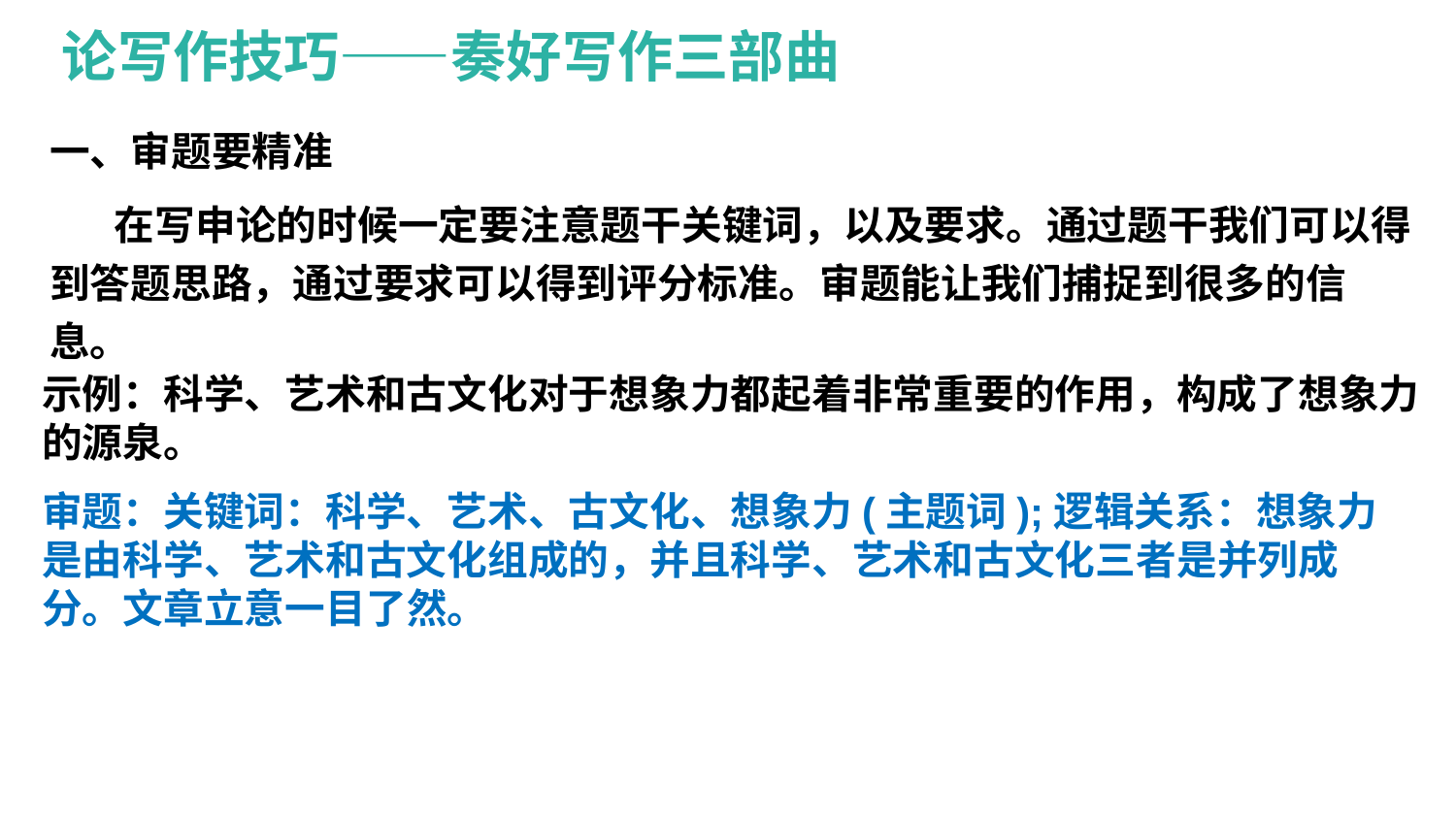

论写作技巧——奏好写作三部曲
一、审题要精准
      在写申论的时候一定要注意题干关键词，以及要求。通过题干我们可以得到答题思路，通过要求可以得到评分标准。审题能让我们捕捉到很多的信息。
示例：科学、艺术和古文化对于想象力都起着非常重要的作用，构成了想象力的源泉。
审题：关键词：科学、艺术、古文化、想象力(主题词);逻辑关系：想象力是由科学、艺术和古文化组成的，并且科学、艺术和古文化三者是并列成分。文章立意一目了然。